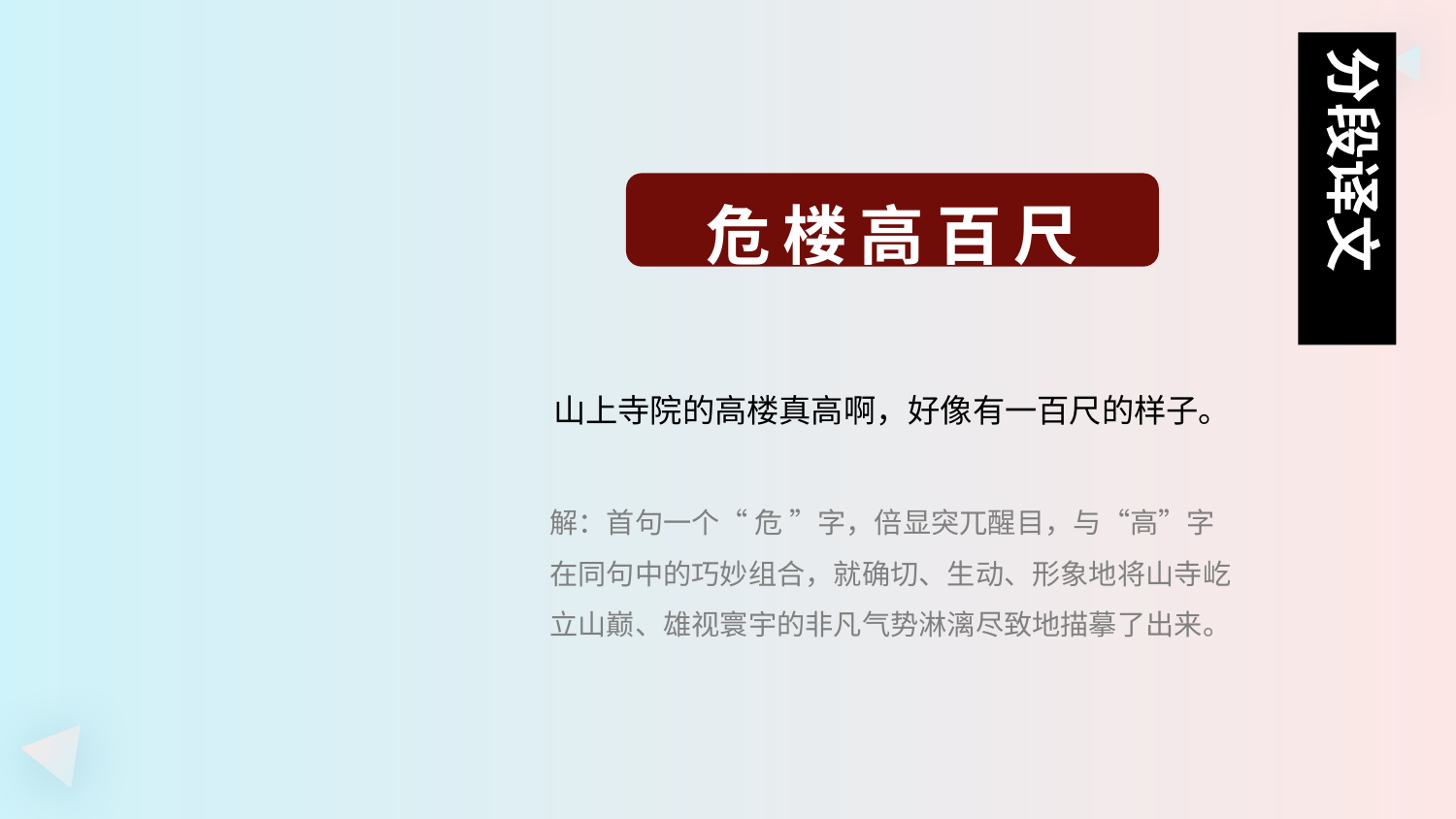

分段译文
#
危楼高百尺

山上寺院的高楼真高啊，好像有一百尺的样子。
解：首句一个“ 危 ”字，倍显突兀醒目，与“高”字在同句中的巧妙组合，就确切、生动、形象地将山寺屹立山巅、雄视寰宇的非凡气势淋漓尽致地描摹了出来。